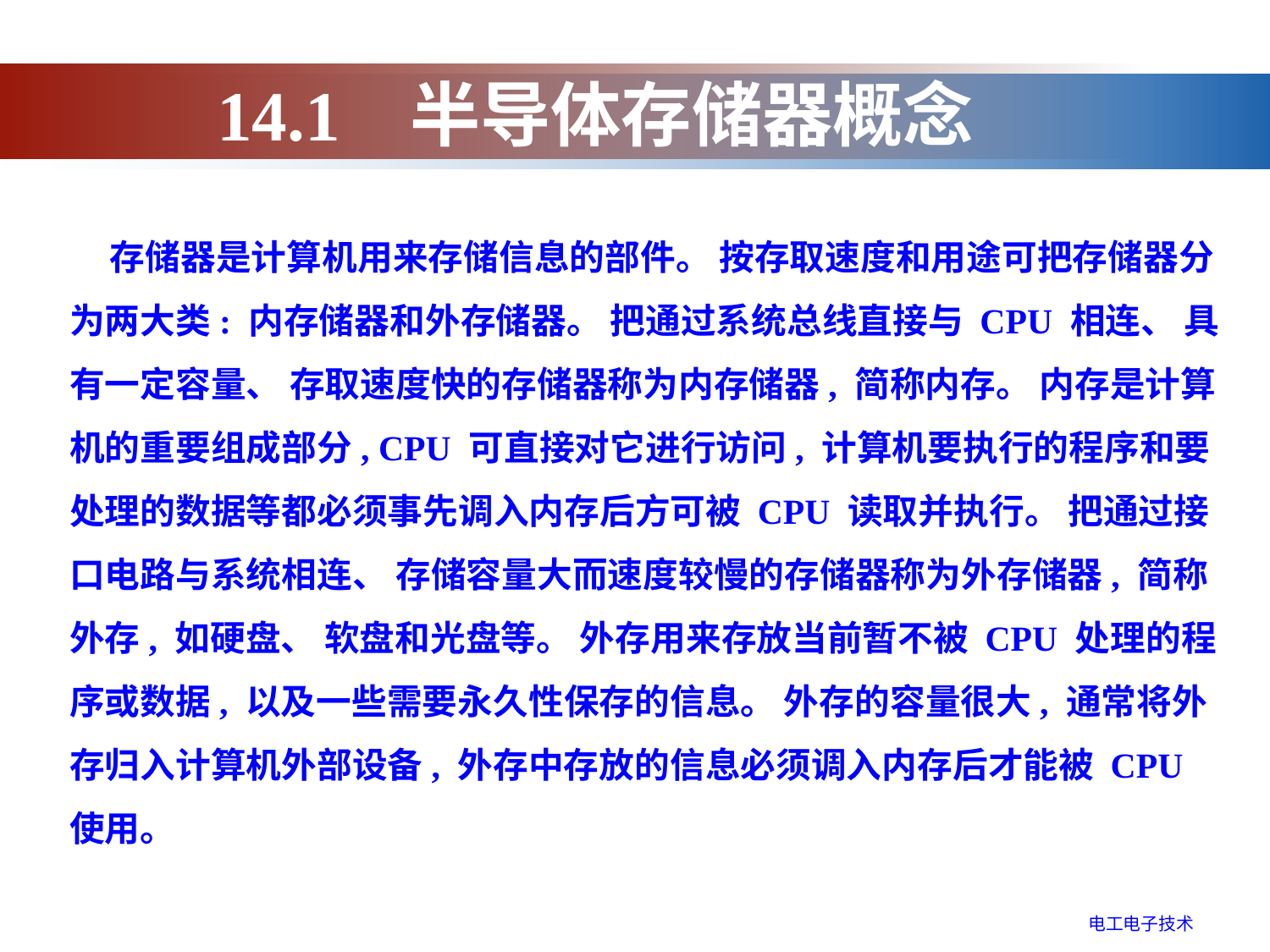

14.1   半导体存储器概念
    存储器是计算机用来存储信息的部件。 按存取速度和用途可把存储器分为两大类: 内存储器和外存储器。 把通过系统总线直接与 CPU 相连、 具有一定容量、 存取速度快的存储器称为内存储器, 简称内存。 内存是计算机的重要组成部分, CPU 可直接对它进行访问, 计算机要执行的程序和要处理的数据等都必须事先调入内存后方可被 CPU 读取并执行。 把通过接口电路与系统相连、 存储容量大而速度较慢的存储器称为外存储器, 简称外存, 如硬盘、 软盘和光盘等。 外存用来存放当前暂不被 CPU 处理的程序或数据, 以及一些需要永久性保存的信息。 外存的容量很大, 通常将外存归入计算机外部设备, 外存中存放的信息必须调入内存后才能被 CPU 使用。
电工电子技术